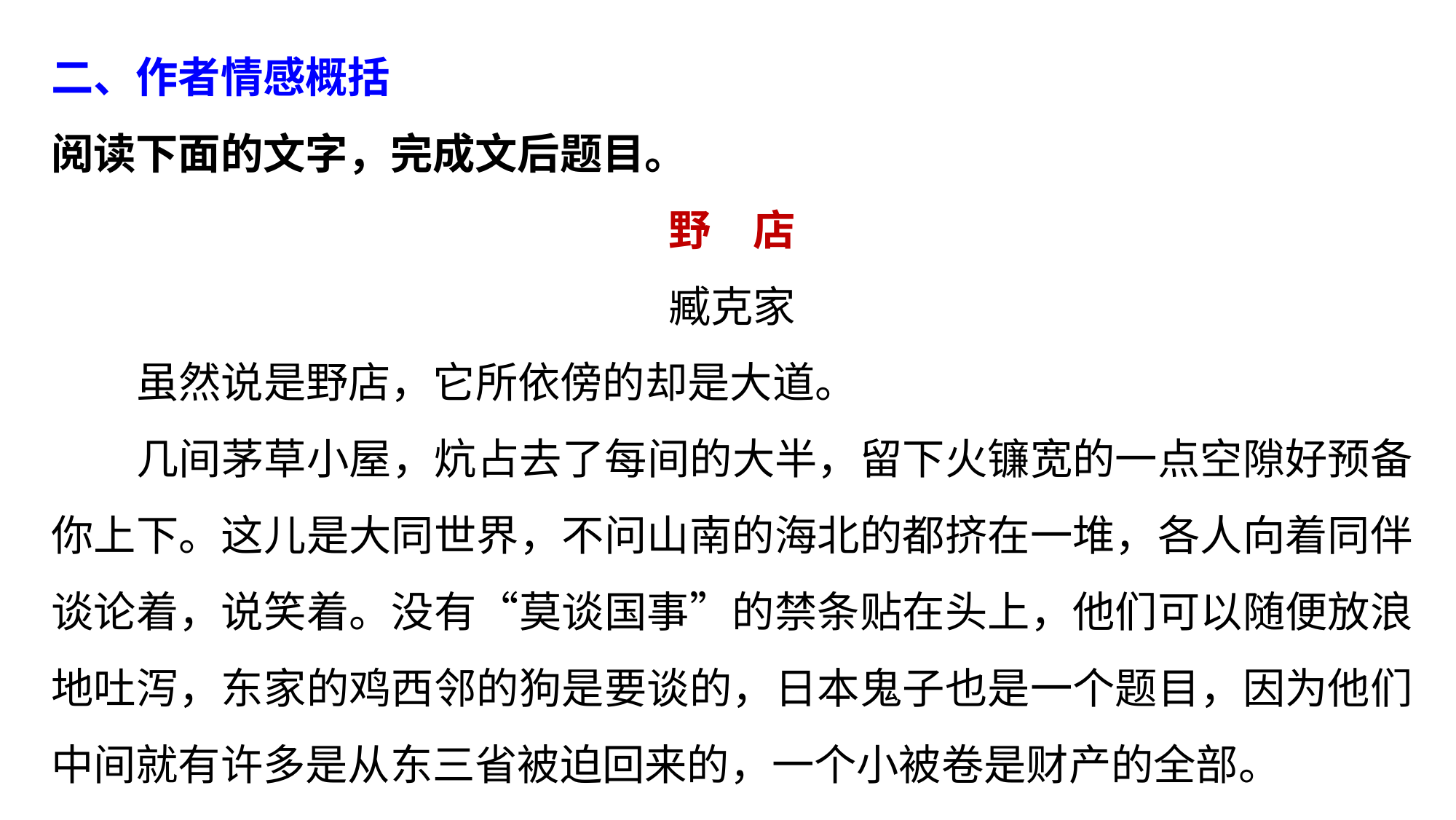

二、作者情感概括
阅读下面的文字，完成文后题目。
野　店
臧克家
虽然说是野店，它所依傍的却是大道。
几间茅草小屋，炕占去了每间的大半，留下火镰宽的一点空隙好预备你上下。这儿是大同世界，不问山南的海北的都挤在一堆，各人向着同伴谈论着，说笑着。没有“莫谈国事”的禁条贴在头上，他们可以随便放浪地吐泻，东家的鸡西邻的狗是要谈的，日本鬼子也是一个题目，因为他们中间就有许多是从东三省被迫回来的，一个小被卷是财产的全部。